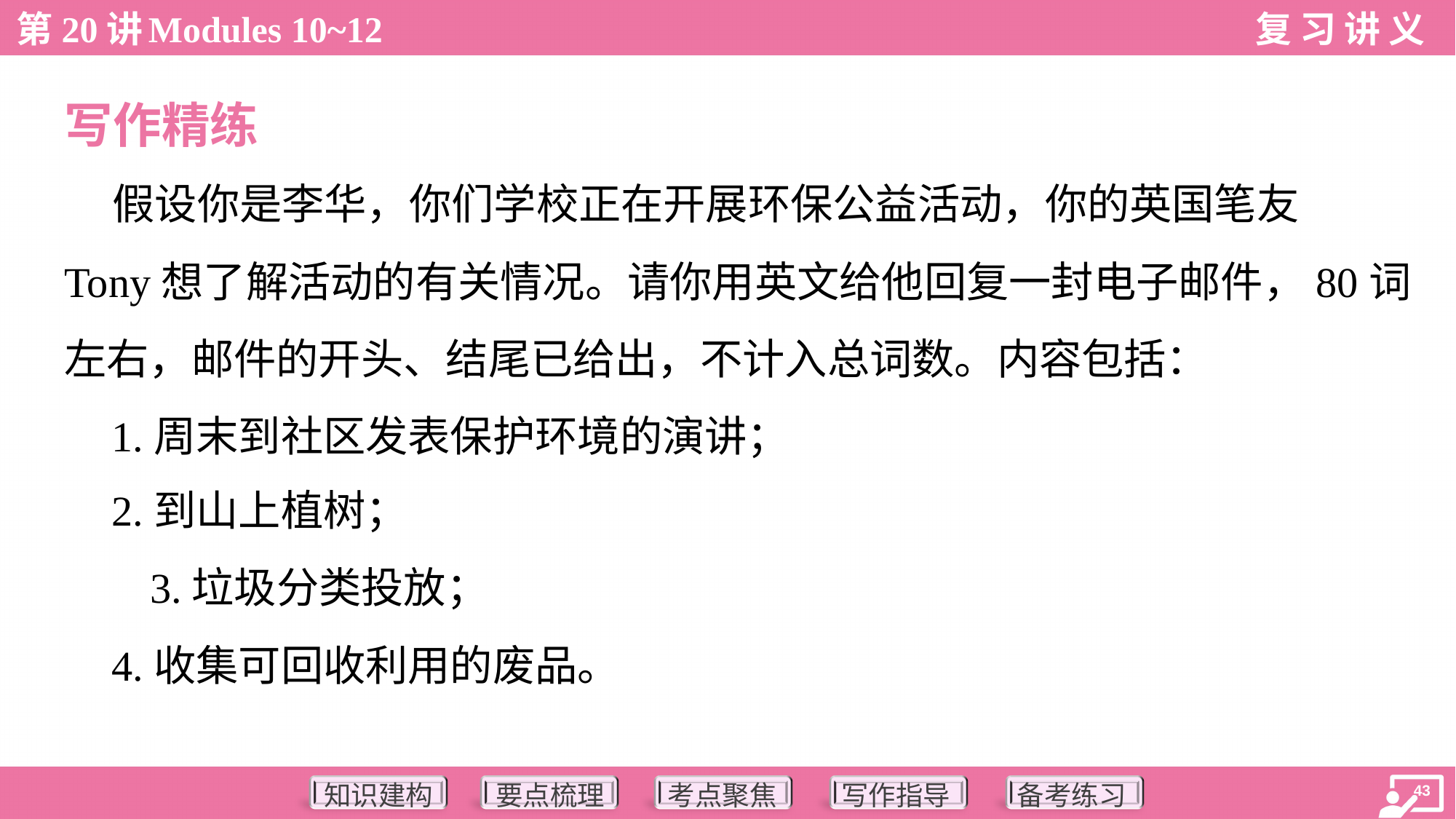

写作精练
    假设你是李华，你们学校正在开展环保公益活动，你的英国笔友
Tony想了解活动的有关情况。请你用英文给他回复一封电子邮件，80词
左右，邮件的开头、结尾已给出，不计入总词数。内容包括：
    1.周末到社区发表保护环境的演讲；
    2.到山上植树；
3.垃圾分类投放；
    4.收集可回收利用的废品。